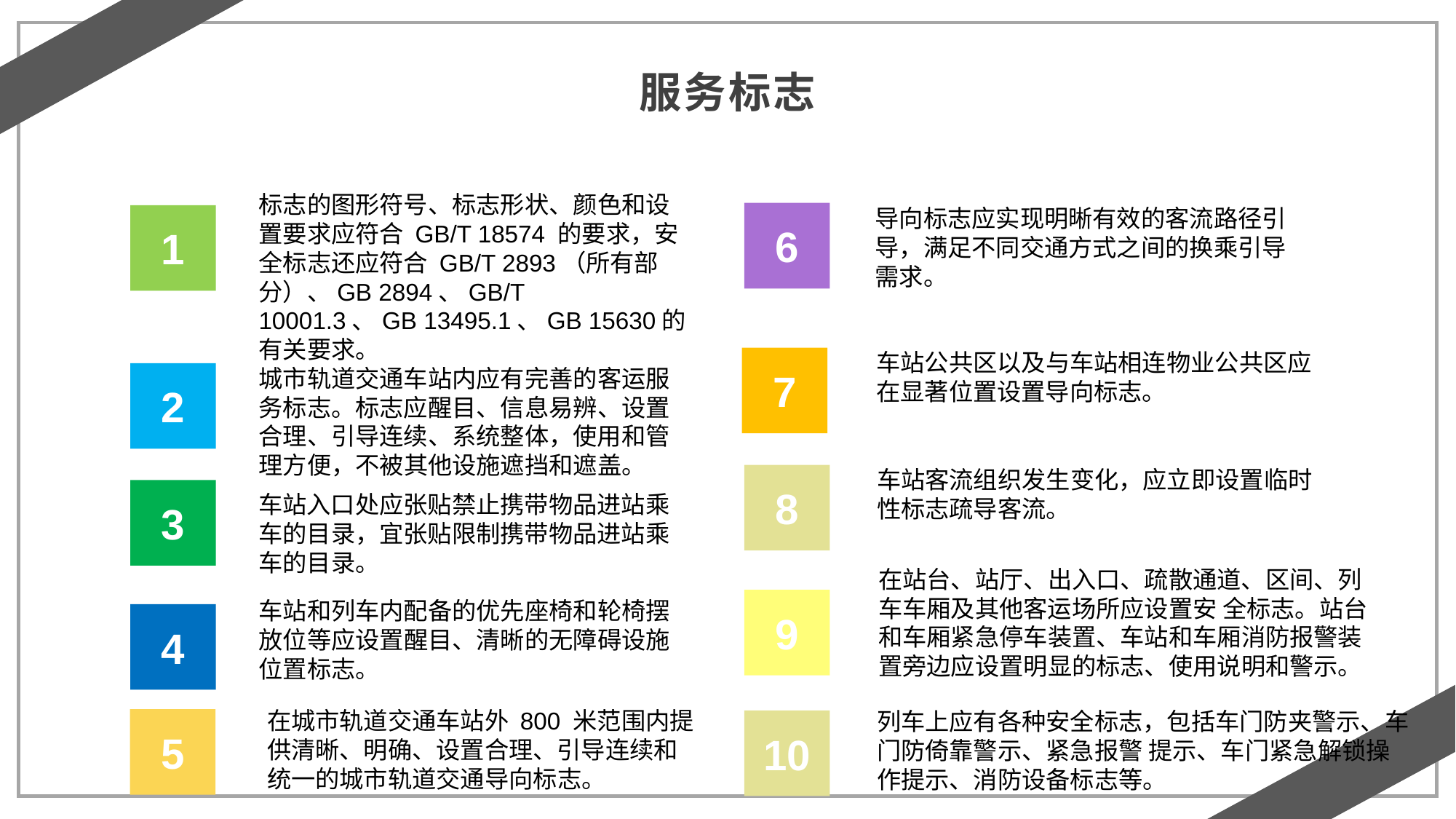

服务标志
标志的图形符号、标志形状、颜色和设置要求应符合 GB/T 18574 的要求，安
全标志还应符合 GB/T 2893（所有部分）、GB 2894、GB/T 10001.3、GB 13495.1、GB 15630的有关要求。
6
导向标志应实现明晰有效的客流路径引导，满足不同交通方式之间的换乘引导
需求。
1
车站公共区以及与车站相连物业公共区应在显著位置设置导向标志。
7
城市轨道交通车站内应有完善的客运服务标志。标志应醒目、信息易辨、设置
合理、引导连续、系统整体，使用和管理方便，不被其他设施遮挡和遮盖。
2
车站客流组织发生变化，应立即设置临时性标志疏导客流。
8
3
车站入口处应张贴禁止携带物品进站乘车的目录，宜张贴限制携带物品进站乘
车的目录。
在站台、站厅、出入口、疏散通道、区间、列车车厢及其他客运场所应设置安 全标志。站台和车厢紧急停车装置、车站和车厢消防报警装置旁边应设置明显的标志、使用说明和警示。
9
车站和列车内配备的优先座椅和轮椅摆放位等应设置醒目、清晰的无障碍设施
位置标志。
4
列车上应有各种安全标志，包括车门防夹警示、车门防倚靠警示、紧急报警 提示、车门紧急解锁操作提示、消防设备标志等。
在城市轨道交通车站外 800 米范围内提供清晰、明确、设置合理、引导连续和
统一的城市轨道交通导向标志。
5
10